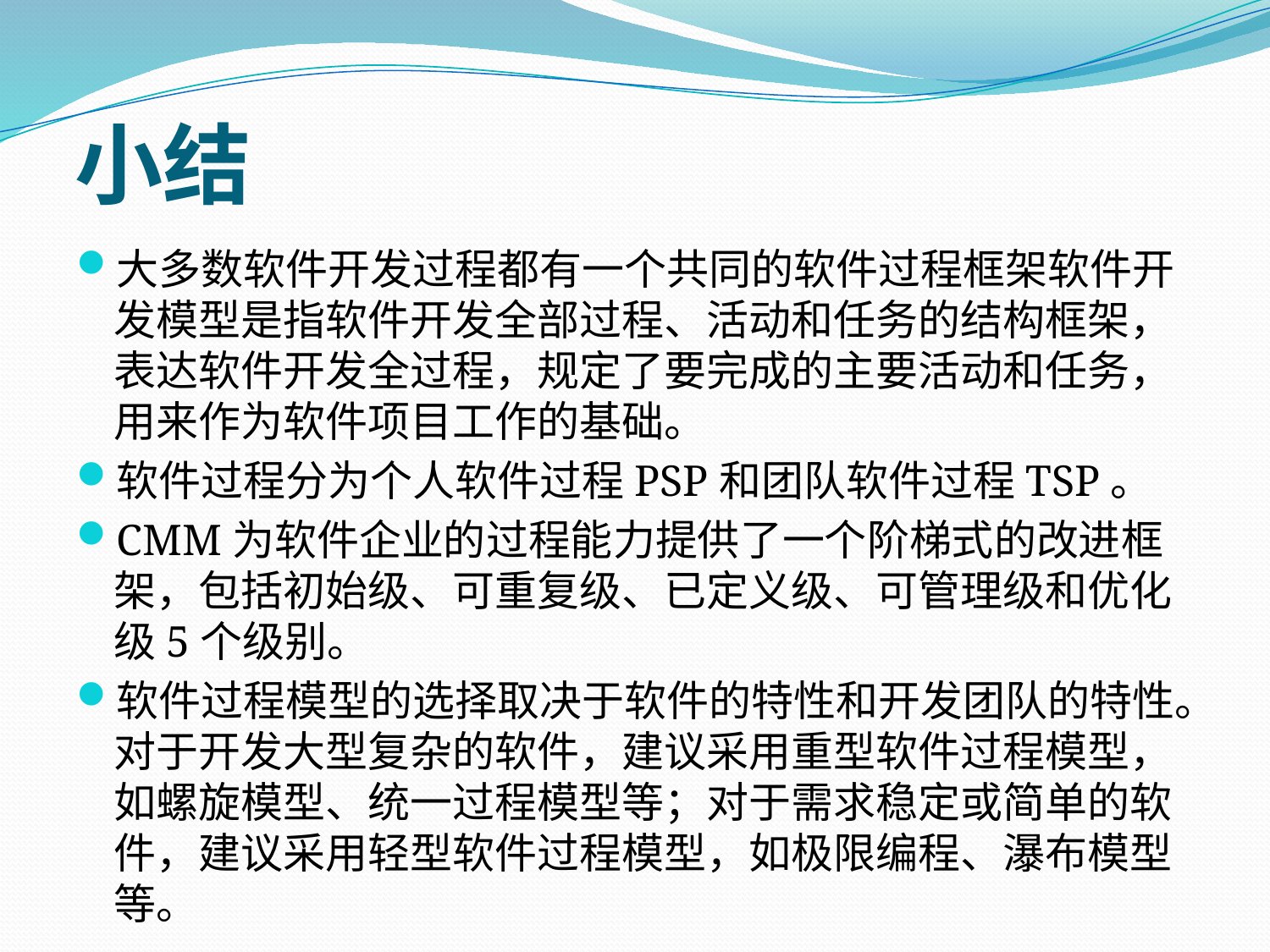

# 小结
大多数软件开发过程都有一个共同的软件过程框架软件开发模型是指软件开发全部过程、活动和任务的结构框架，表达软件开发全过程，规定了要完成的主要活动和任务，用来作为软件项目工作的基础。
软件过程分为个人软件过程PSP和团队软件过程TSP。
CMM为软件企业的过程能力提供了一个阶梯式的改进框架，包括初始级、可重复级、已定义级、可管理级和优化级5个级别。
软件过程模型的选择取决于软件的特性和开发团队的特性。对于开发大型复杂的软件，建议采用重型软件过程模型，如螺旋模型、统一过程模型等；对于需求稳定或简单的软件，建议采用轻型软件过程模型，如极限编程、瀑布模型等。